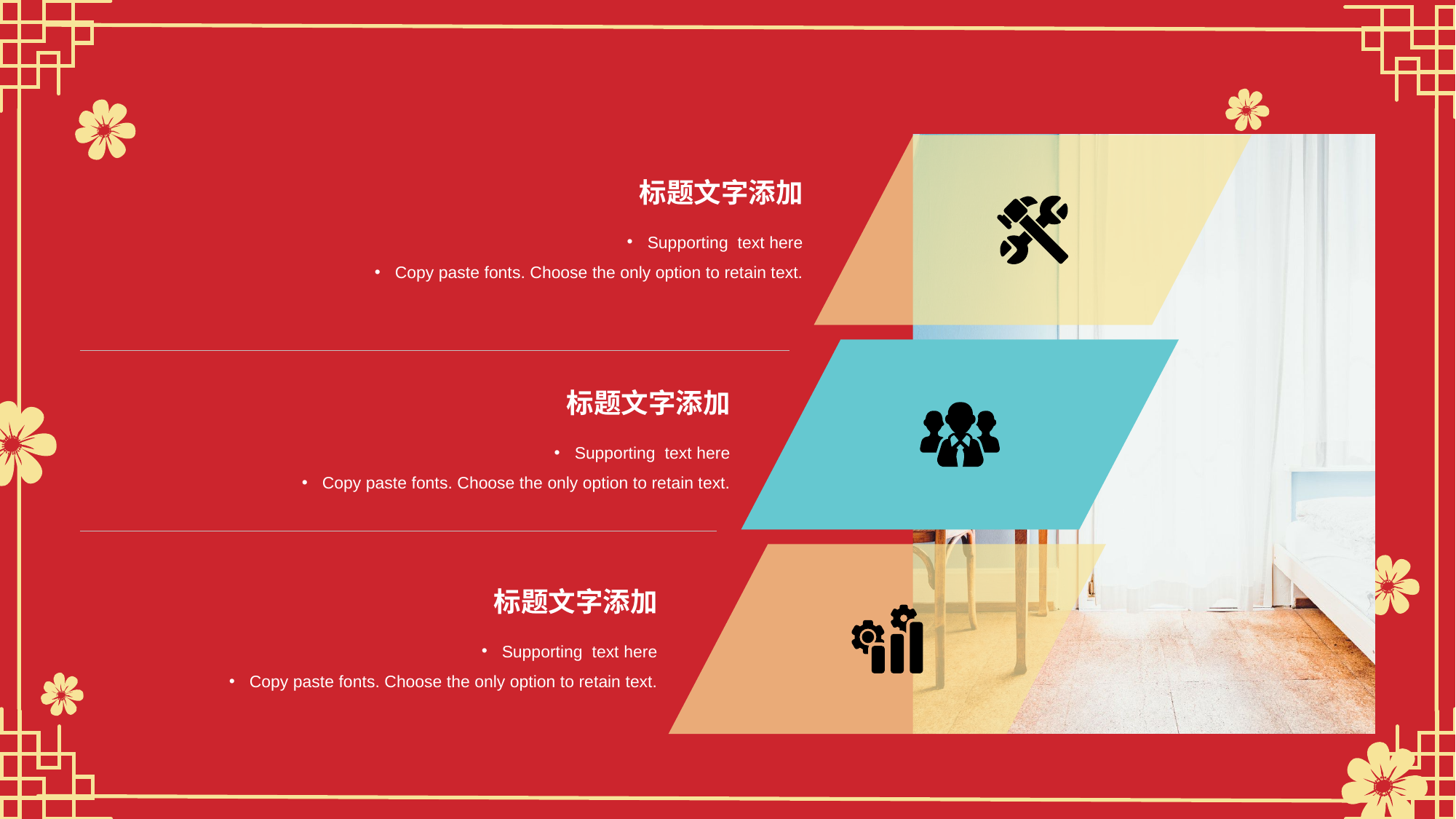

标题文字添加
Supporting  text here
Copy paste fonts. Choose the only option to retain text.

标题文字添加
Supporting  text here
Copy paste fonts. Choose the only option to retain text.

标题文字添加
Supporting  text here
Copy paste fonts. Choose the only option to retain text.